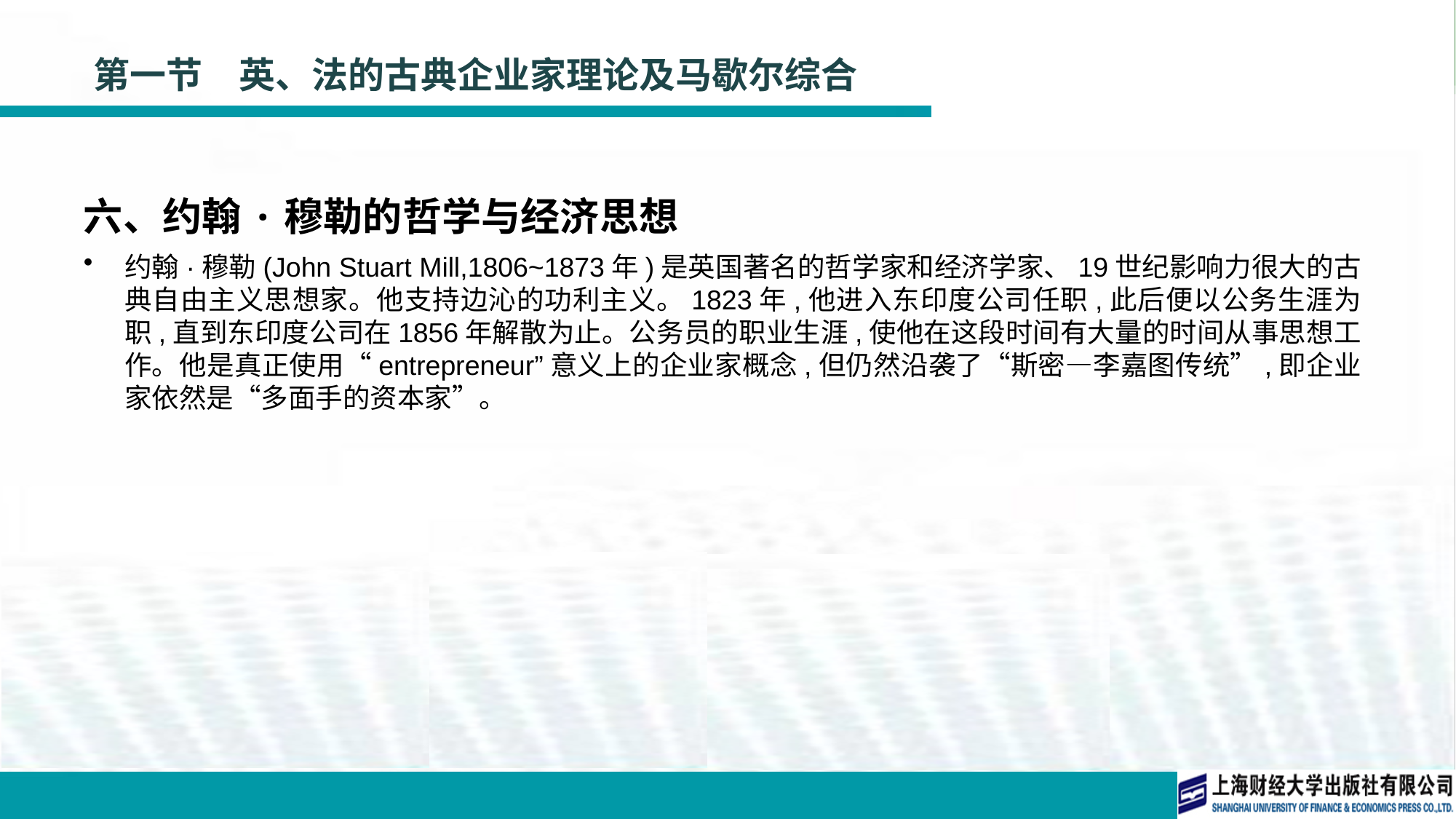

# 第一节　英、法的古典企业家理论及马歇尔综合
六、约翰·穆勒的哲学与经济思想
约翰·穆勒(John Stuart Mill,1806~1873年)是英国著名的哲学家和经济学家、19世纪影响力很大的古典自由主义思想家。他支持边沁的功利主义。1823年,他进入东印度公司任职,此后便以公务生涯为职,直到东印度公司在1856年解散为止。公务员的职业生涯,使他在这段时间有大量的时间从事思想工作。他是真正使用“entrepreneur”意义上的企业家概念,但仍然沿袭了“斯密—李嘉图传统”,即企业家依然是“多面手的资本家”。